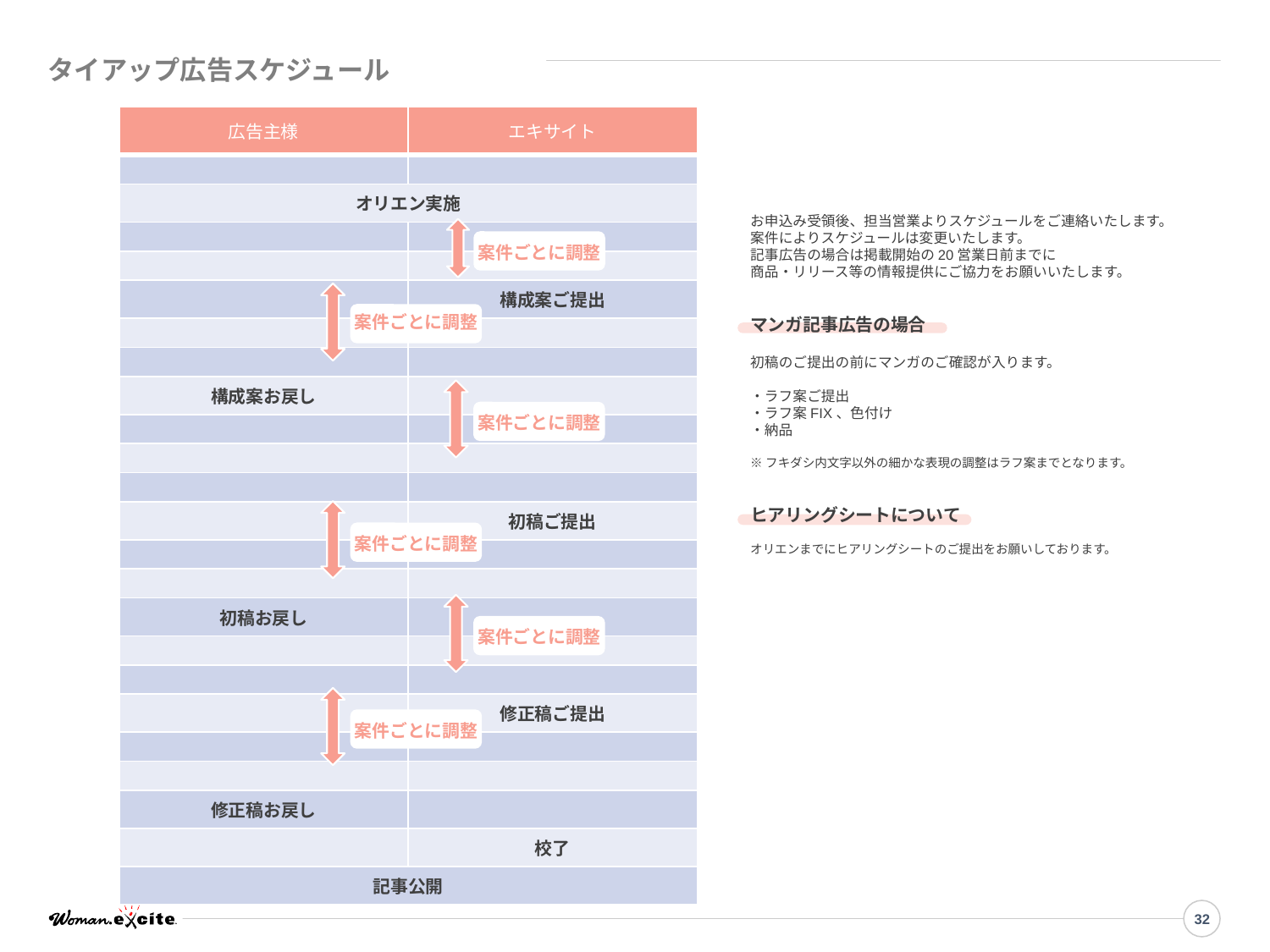

タイアップ広告スケジュール
| 広告主様 | エキサイト |
| --- | --- |
|  |  |
| オリエン実施 |  |
|  |  |
|  |  |
|  | 構成案ご提出 |
|  |  |
|  |  |
| 構成案お戻し |  |
|  |  |
|  |  |
|  |  |
|  | 初稿ご提出 |
|  |  |
|  |  |
| 初稿お戻し |  |
|  |  |
|  |  |
|  | 修正稿ご提出 |
|  |  |
|  |  |
| 修正稿お戻し |  |
|  | 校了 |
| 記事公開 |  |
お申込み受領後、担当営業よりスケジュールをご連絡いたします。
案件によりスケジュールは変更いたします。
記事広告の場合は掲載開始の20営業日前までに
商品・リリース等の情報提供にご協力をお願いいたします。

マンガ記事広告の場合

初稿のご提出の前にマンガのご確認が入ります。

・ラフ案ご提出
・ラフ案FIX、色付け
・納品

※フキダシ内文字以外の細かな表現の調整はラフ案までとなります。

ヒアリングシートについて

オリエンまでにヒアリングシートのご提出をお願いしております。

案件ごとに調整

案件ごとに調整

案件ごとに調整

案件ごとに調整

案件ごとに調整

案件ごとに調整